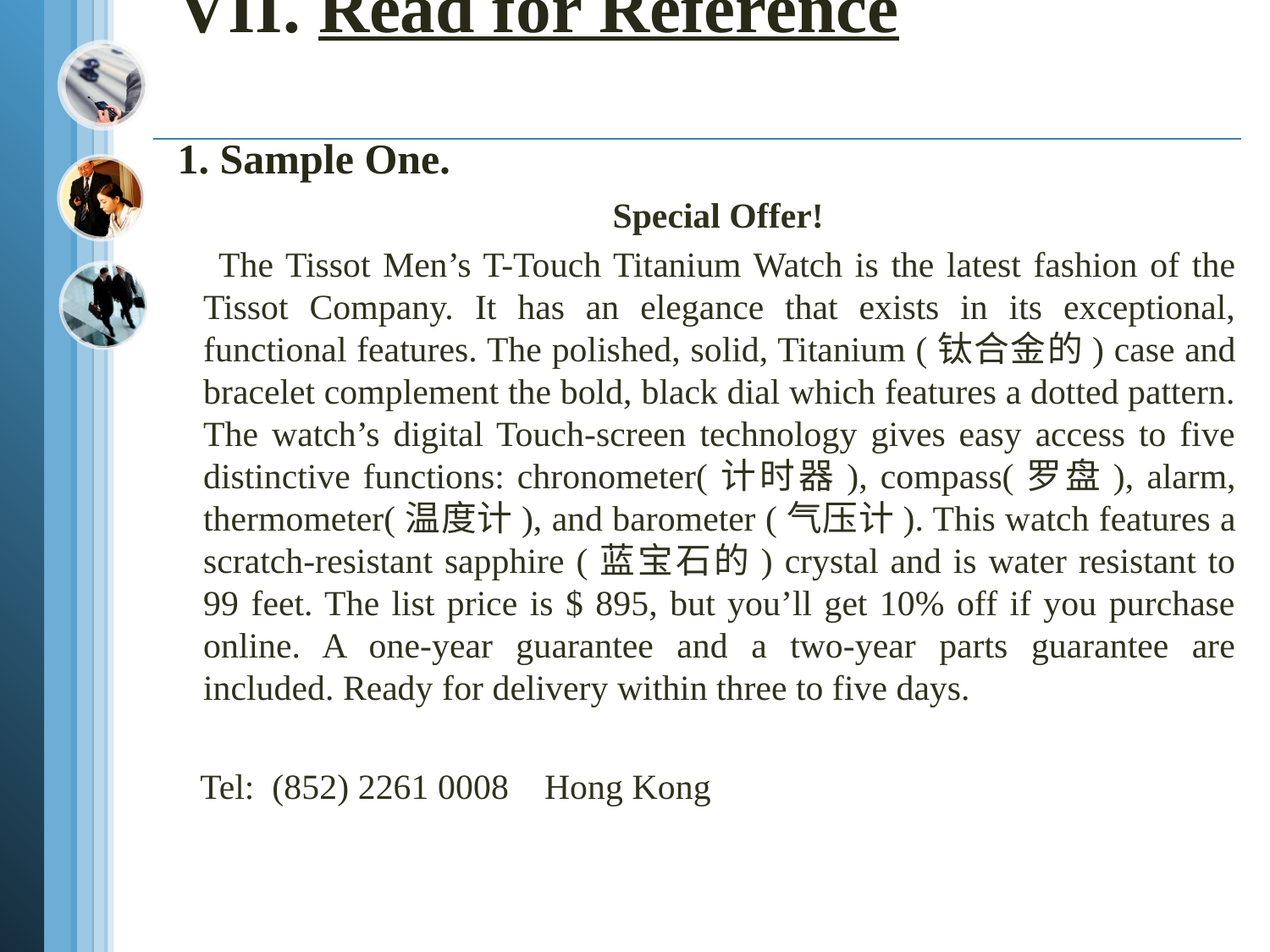

# VII. Read for Reference 1. Sample One.
     Special Offer!
     The Tissot Men’s T-Touch Titanium Watch is the latest fashion of the Tissot Company. It has an elegance that exists in its exceptional, functional features. The polished, solid, Titanium (钛合金的) case and bracelet complement the bold, black dial which features a dotted pattern. The watch’s digital Touch-screen technology gives easy access to five distinctive functions: chronometer(计时器), compass(罗盘), alarm, thermometer(温度计), and barometer (气压计). This watch features a scratch-resistant sapphire (蓝宝石的) crystal and is water resistant to 99 feet. The list price is $ 895, but you’ll get 10% off if you purchase online. A one-year guarantee and a two-year parts guarantee are included. Ready for delivery within three to five days.

     Tel:  (852) 2261 0008    Hong Kong